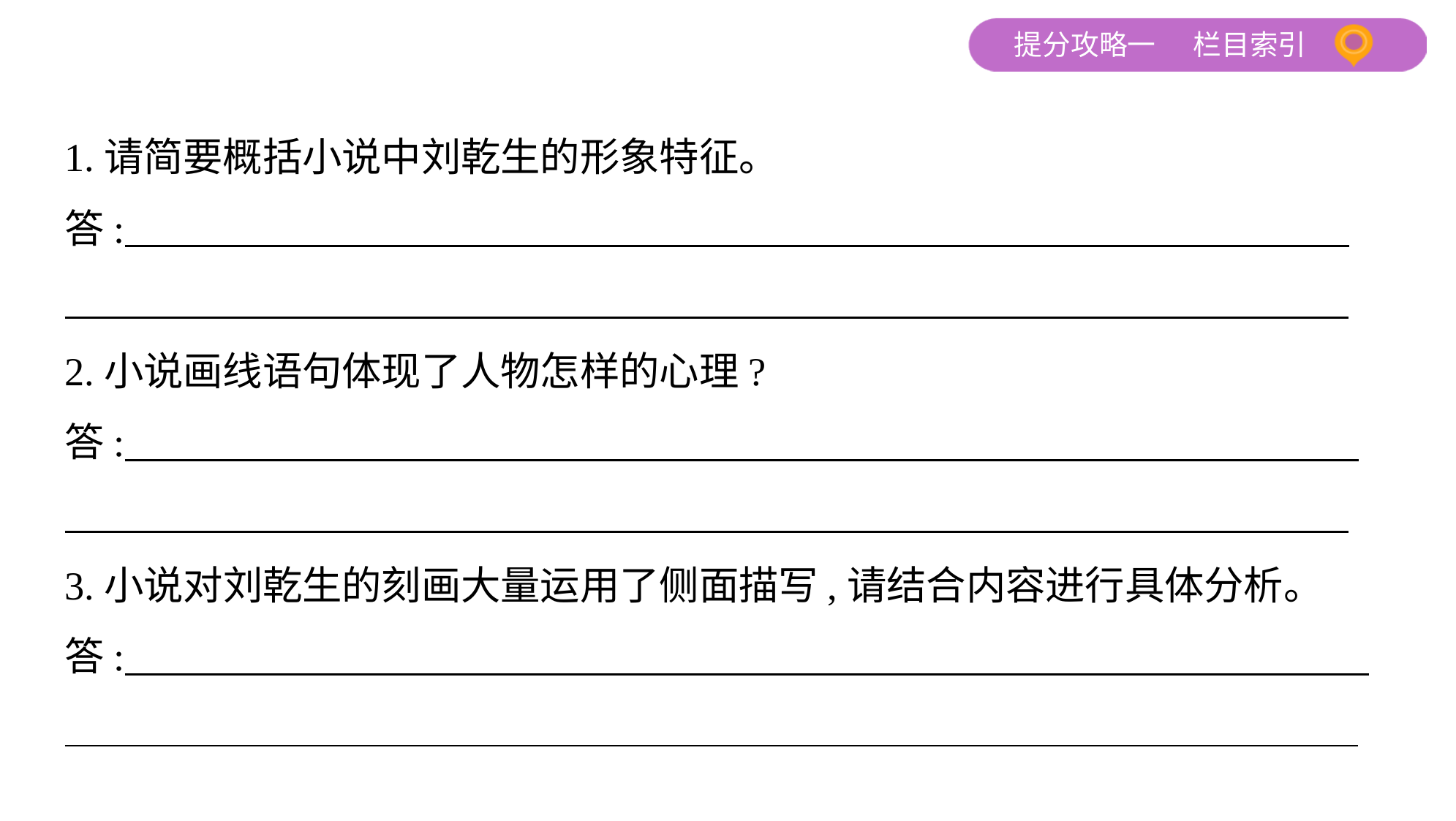

1.请简要概括小说中刘乾生的形象特征。
答:

2.小说画线语句体现了人物怎样的心理?
答:

3.小说对刘乾生的刻画大量运用了侧面描写,请结合内容进行具体分析。
答: